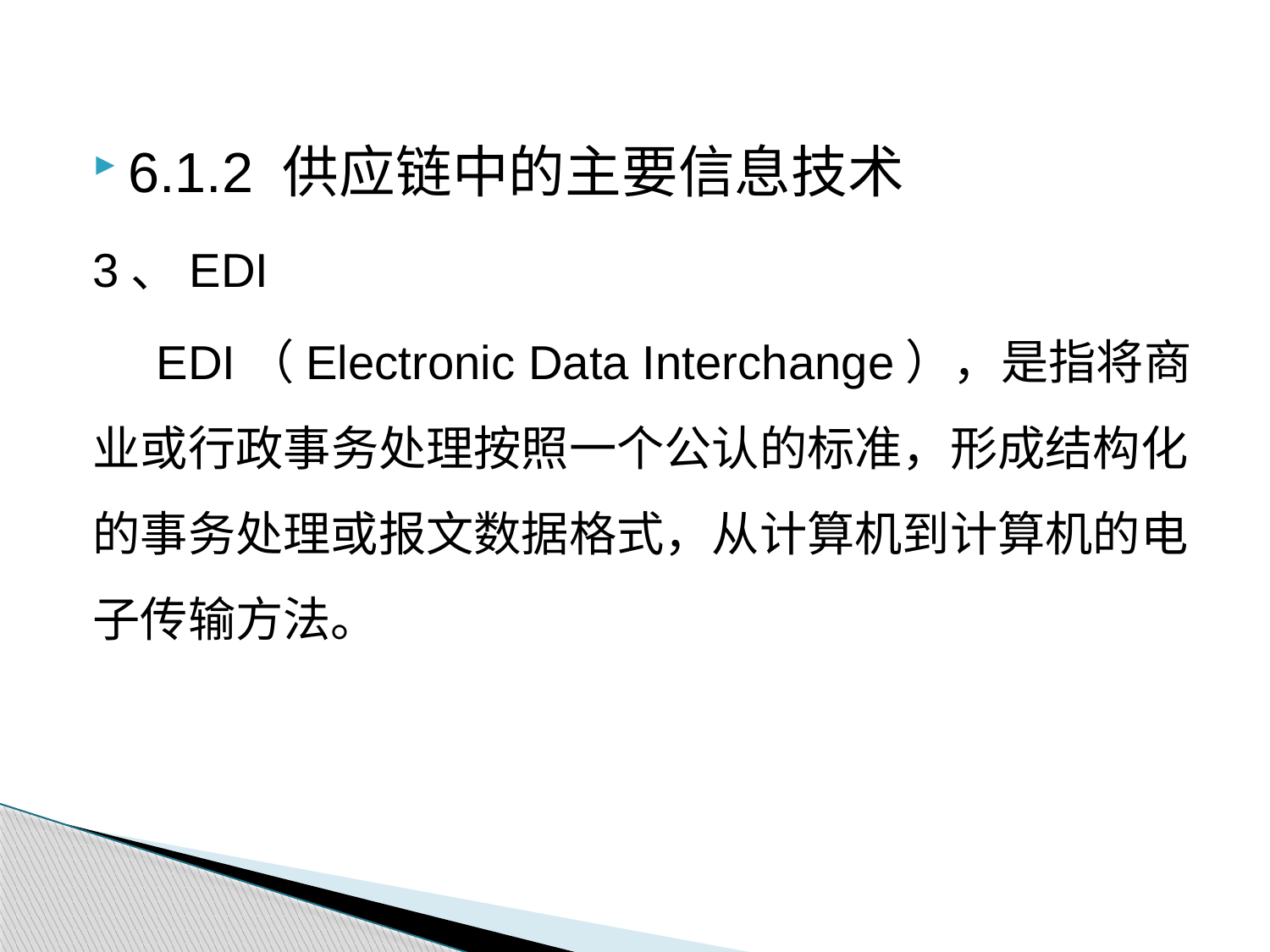

6.1.2 供应链中的主要信息技术
3、EDI
EDI（Electronic Data Interchange），是指将商业或行政事务处理按照一个公认的标准，形成结构化的事务处理或报文数据格式，从计算机到计算机的电子传输方法。